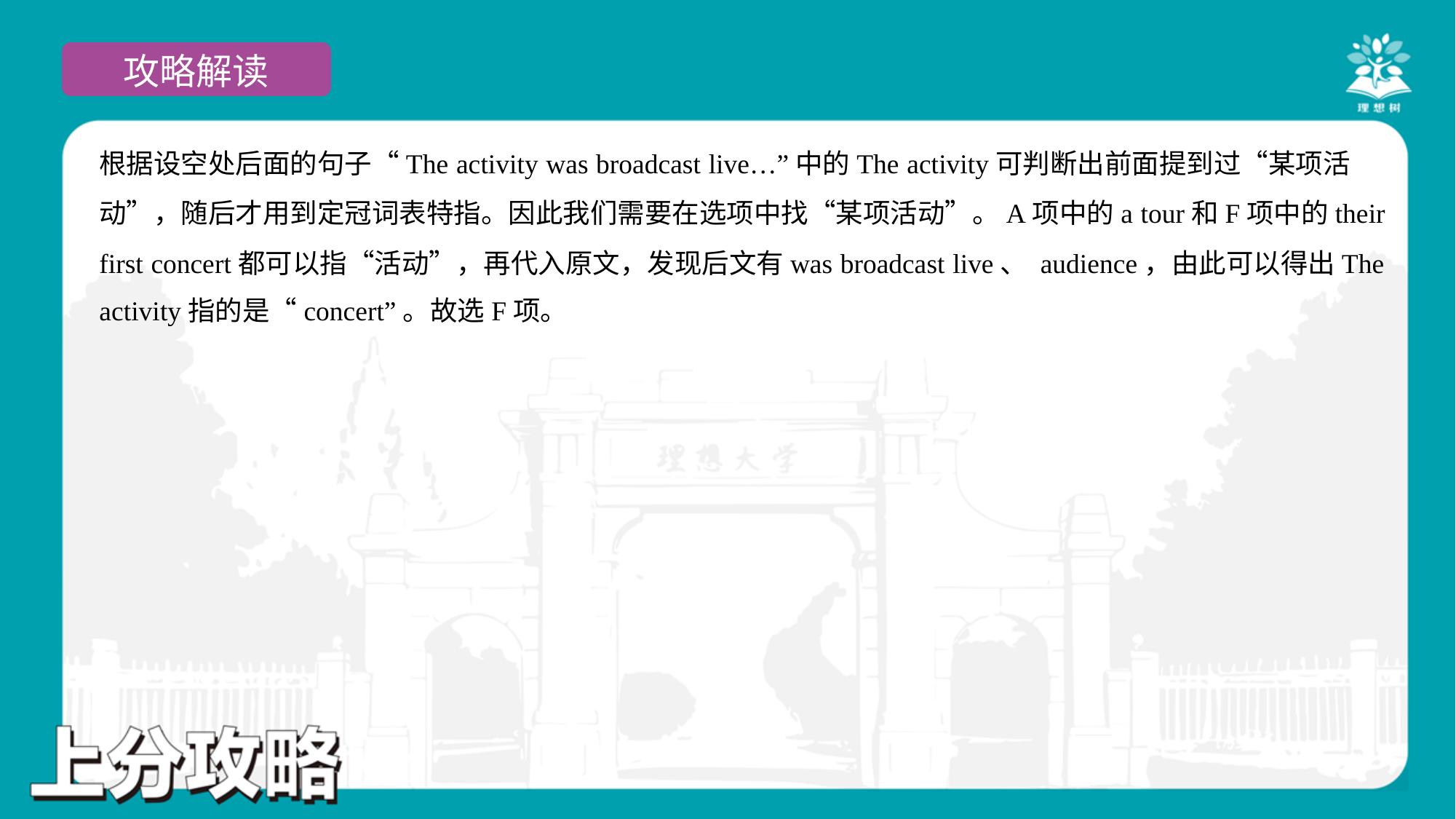

根据设空处后面的句子“The activity was broadcast live…”中的The activity可判断出前面提到过“某项活
动”，随后才用到定冠词表特指。因此我们需要在选项中找“某项活动”。A项中的a tour和F项中的their
first concert都可以指“活动”，再代入原文，发现后文有was broadcast live、 audience，由此可以得出The
activity指的是“concert”。故选F项。